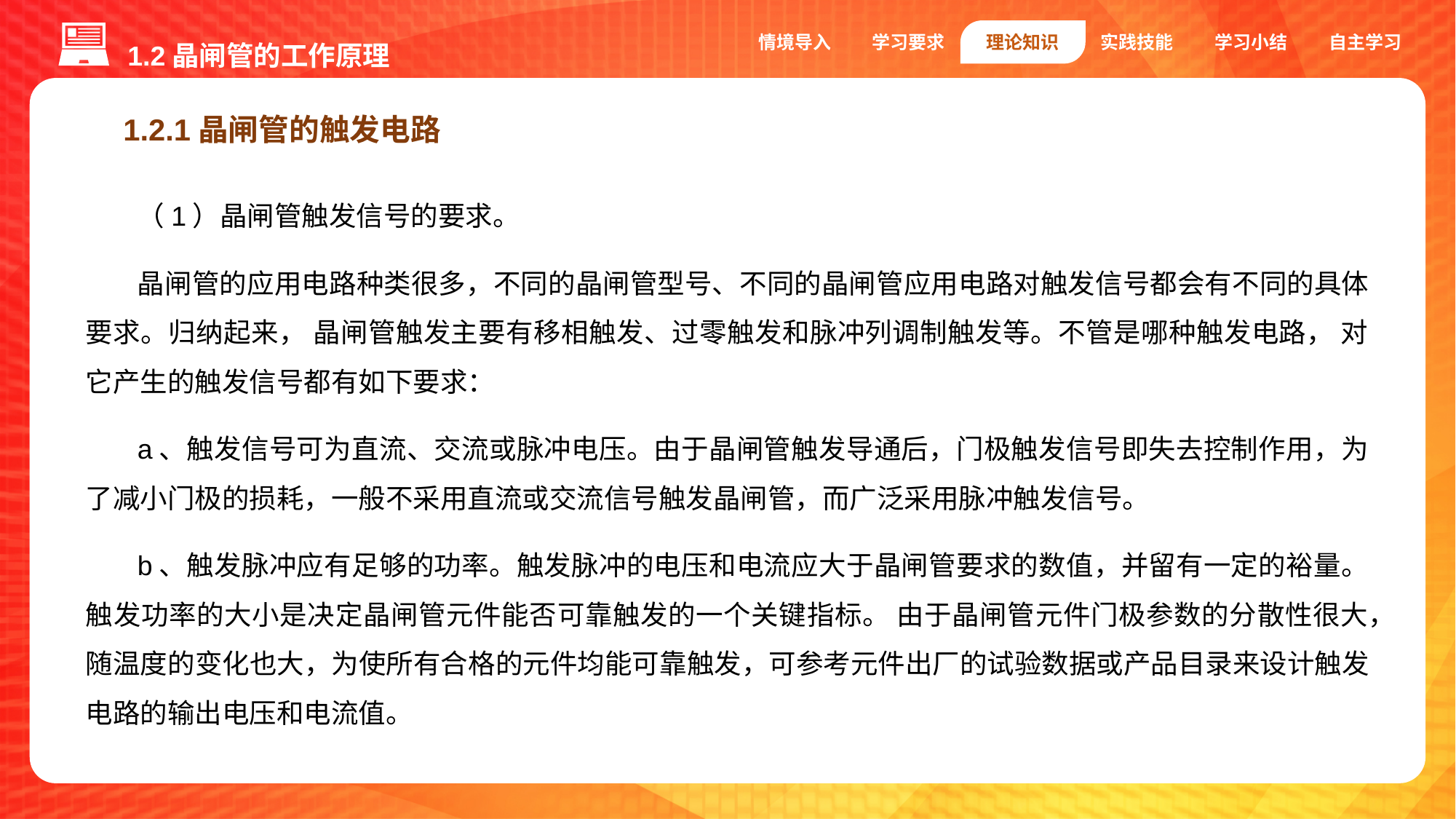

1.2晶闸管的工作原理
情境导入
学习要求
理论知识
实践技能
学习小结
自主学习

1.2.1晶闸管的触发电路
（1）晶闸管触发信号的要求。
晶闸管的应用电路种类很多，不同的晶闸管型号、不同的晶闸管应用电路对触发信号都会有不同的具体要求。归纳起来， 晶闸管触发主要有移相触发、过零触发和脉冲列调制触发等。不管是哪种触发电路， 对它产生的触发信号都有如下要求：
a、触发信号可为直流、交流或脉冲电压。由于晶闸管触发导通后，门极触发信号即失去控制作用，为了减小门极的损耗，一般不采用直流或交流信号触发晶闸管，而广泛采用脉冲触发信号。
b、触发脉冲应有足够的功率。触发脉冲的电压和电流应大于晶闸管要求的数值，并留有一定的裕量。触发功率的大小是决定晶闸管元件能否可靠触发的一个关键指标。 由于晶闸管元件门极参数的分散性很大，随温度的变化也大，为使所有合格的元件均能可靠触发，可参考元件出厂的试验数据或产品目录来设计触发电路的输出电压和电流值。